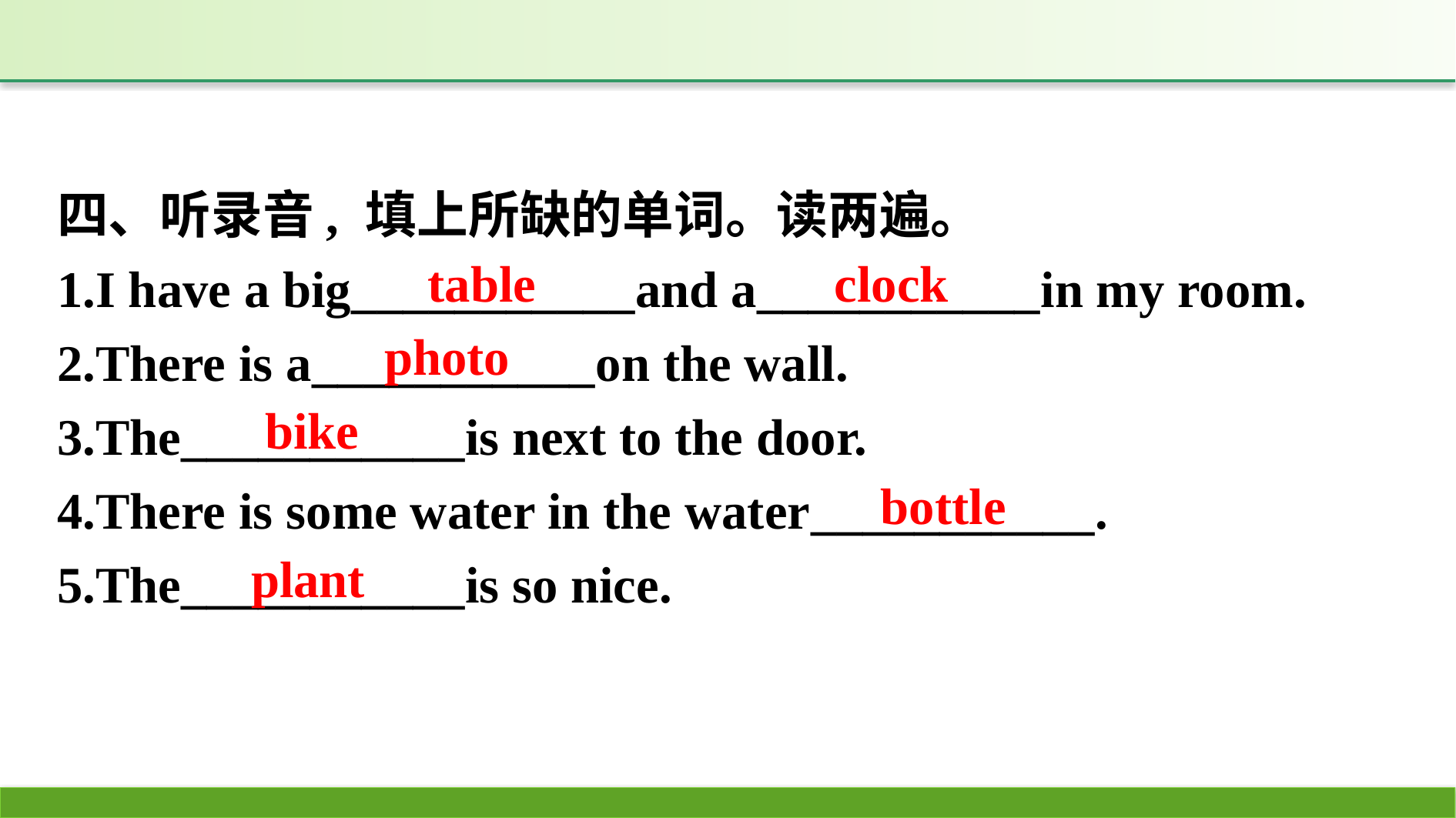

四、听录音, 填上所缺的单词。读两遍。
1.I have a big___________and a___________in my room.
2.There is a___________on the wall.
3.The___________is next to the door.
4.There is some water in the water___________.
5.The___________is so nice.
table
clock
photo
bike
bottle
plant